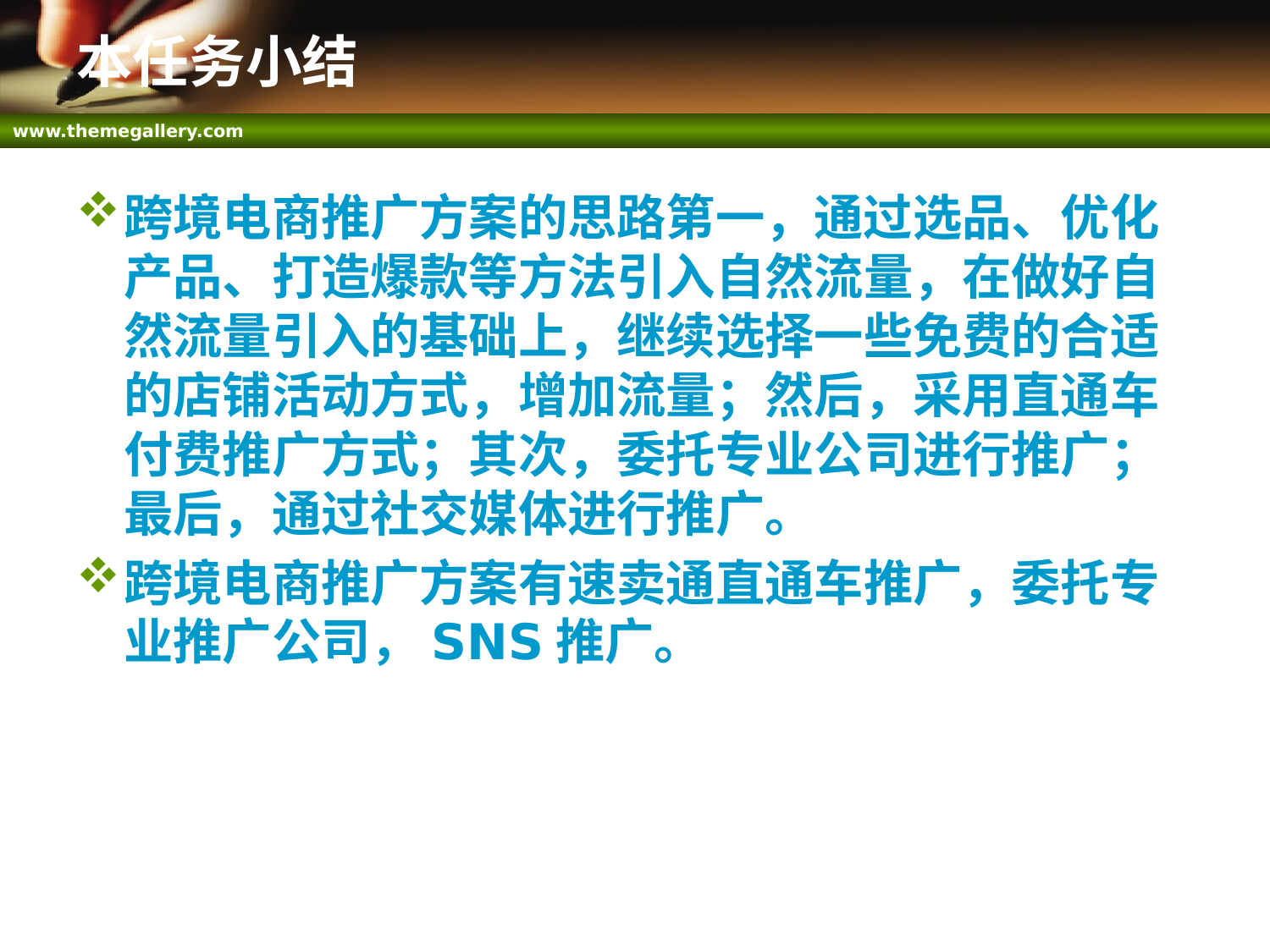

# 本任务小结
跨境电商推广方案的思路第一，通过选品、优化产品、打造爆款等方法引入自然流量，在做好自然流量引入的基础上，继续选择一些免费的合适的店铺活动方式，增加流量；然后，采用直通车付费推广方式；其次，委托专业公司进行推广；最后，通过社交媒体进行推广。
跨境电商推广方案有速卖通直通车推广，委托专业推广公司，SNS推广。